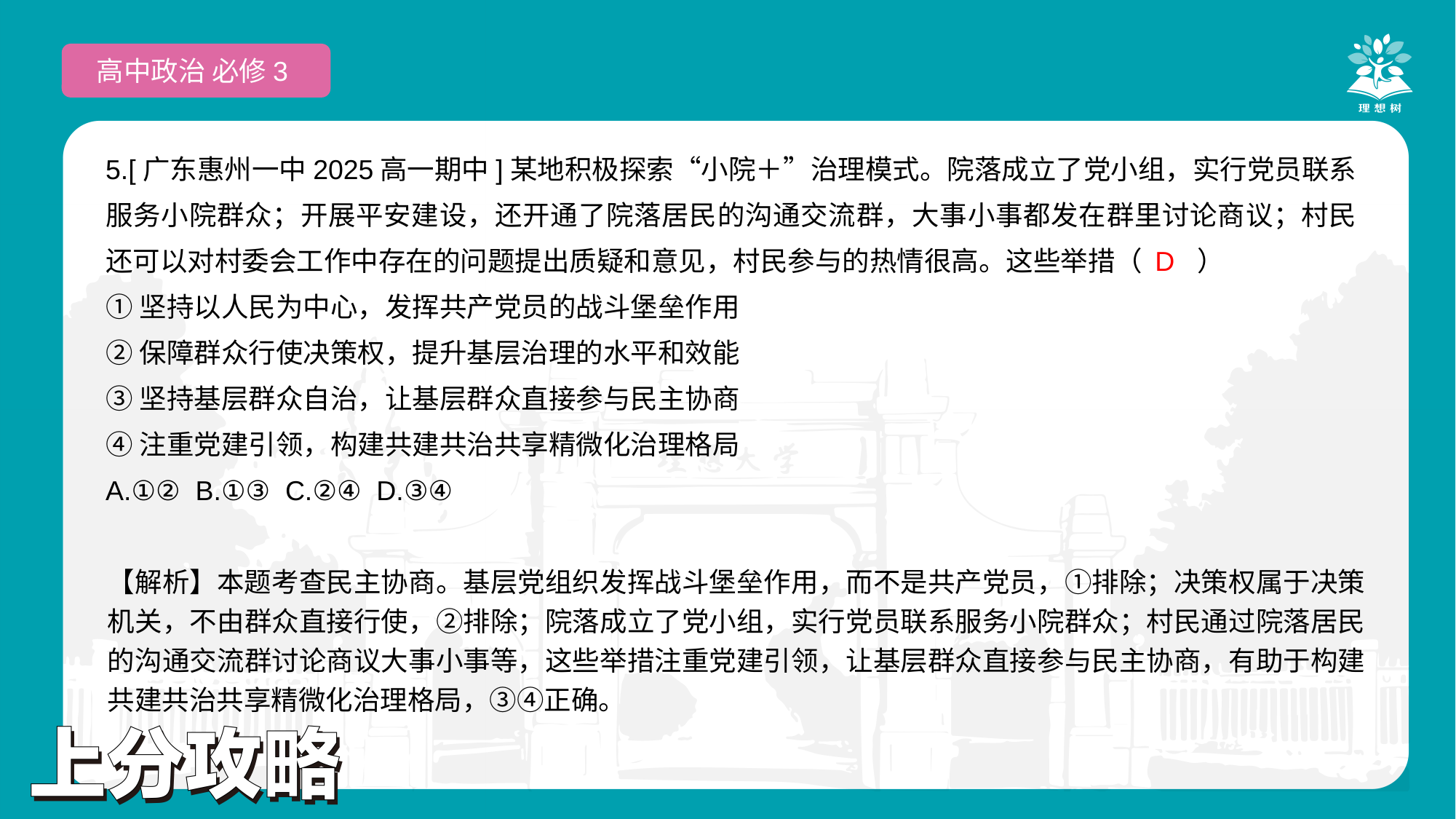

高中政治 必修3
5.[广东惠州一中2025高一期中]某地积极探索“小院＋”治理模式。院落成立了党小组，实行党员联系服务小院群众；开展平安建设，还开通了院落居民的沟通交流群，大事小事都发在群里讨论商议；村民还可以对村委会工作中存在的问题提出质疑和意见，村民参与的热情很高。这些举措（　　）
①坚持以人民为中心，发挥共产党员的战斗堡垒作用
②保障群众行使决策权，提升基层治理的水平和效能
③坚持基层群众自治，让基层群众直接参与民主协商
④注重党建引领，构建共建共治共享精微化治理格局
A.①②  B.①③  C.②④  D.③④
 D
【解析】本题考查民主协商。基层党组织发挥战斗堡垒作用，而不是共产党员，①排除；决策权属于决策机关，不由群众直接行使，②排除；院落成立了党小组，实行党员联系服务小院群众；村民通过院落居民的沟通交流群讨论商议大事小事等，这些举措注重党建引领，让基层群众直接参与民主协商，有助于构建共建共治共享精微化治理格局，③④正确。